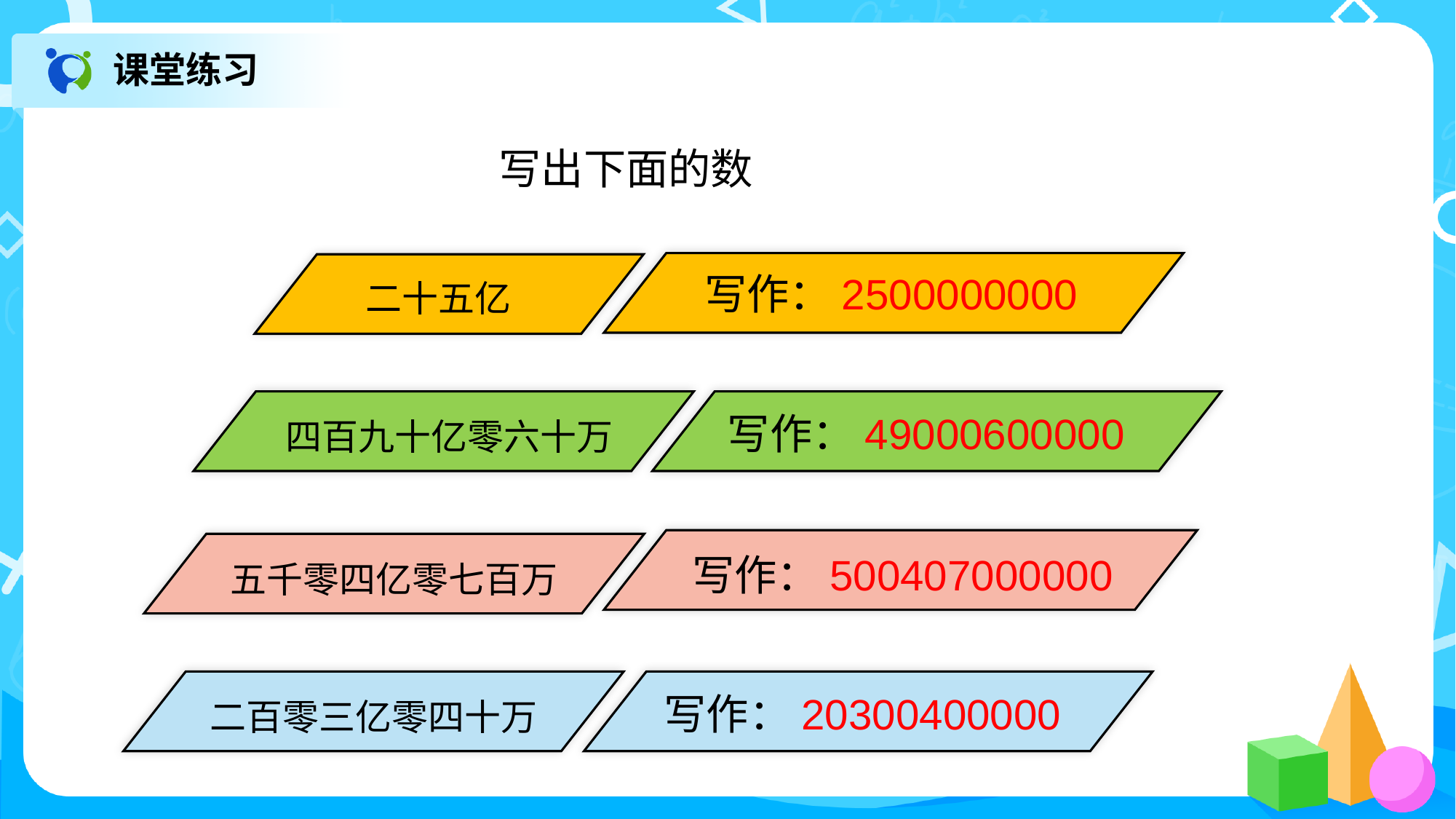

课堂练习
写出下面的数
二十五亿

写作：2500000000
四百九十亿零六十万

写作：49000600000
五千零四亿零七百万

写作：500407000000
二百零三亿零四十万

写作：20300400000